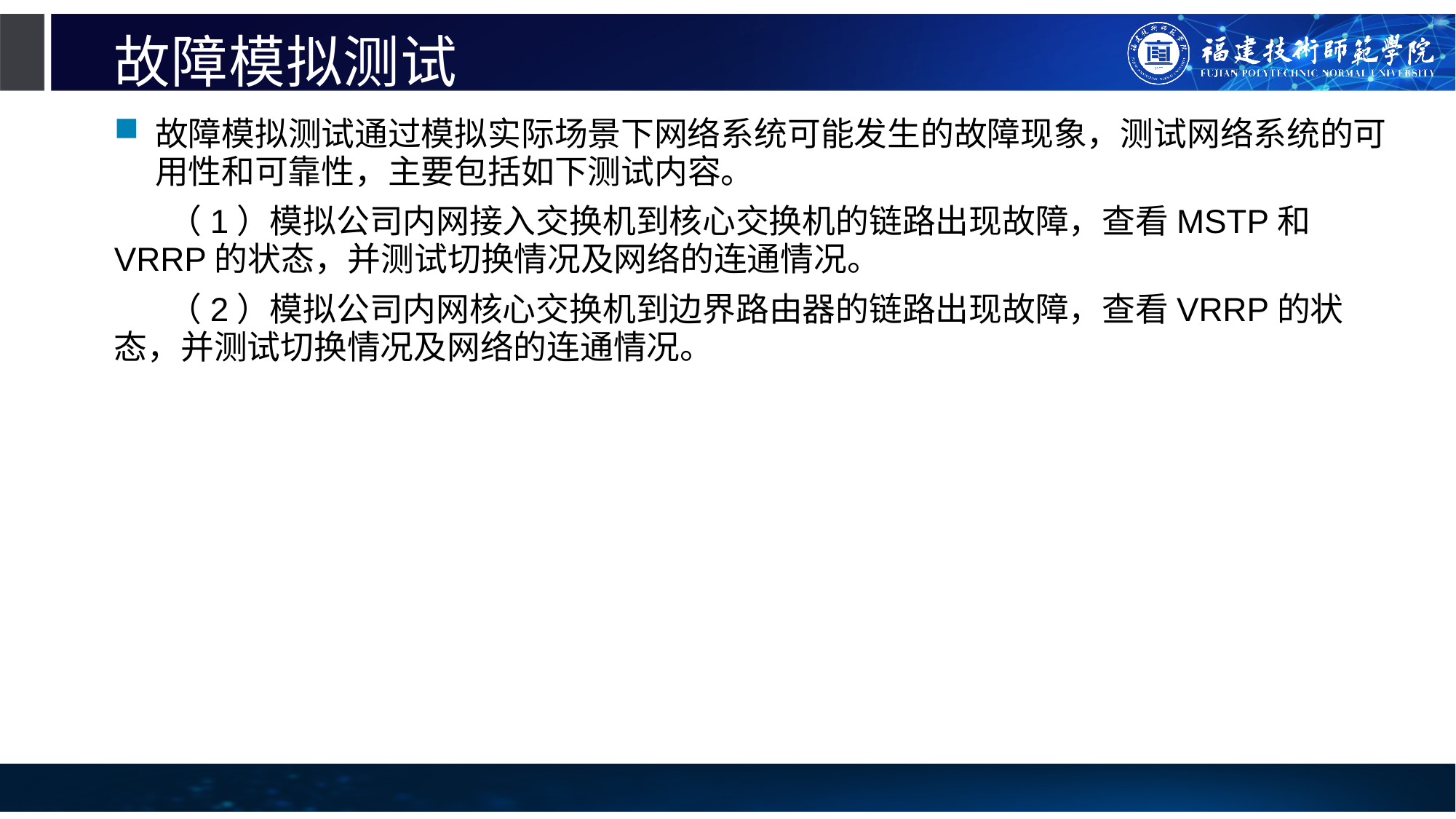

# 故障模拟测试
故障模拟测试通过模拟实际场景下网络系统可能发生的故障现象，测试网络系统的可用性和可靠性，主要包括如下测试内容。
（1）模拟公司内网接入交换机到核心交换机的链路出现故障，查看MSTP和VRRP的状态，并测试切换情况及网络的连通情况。
（2）模拟公司内网核心交换机到边界路由器的链路出现故障，查看VRRP的状态，并测试切换情况及网络的连通情况。